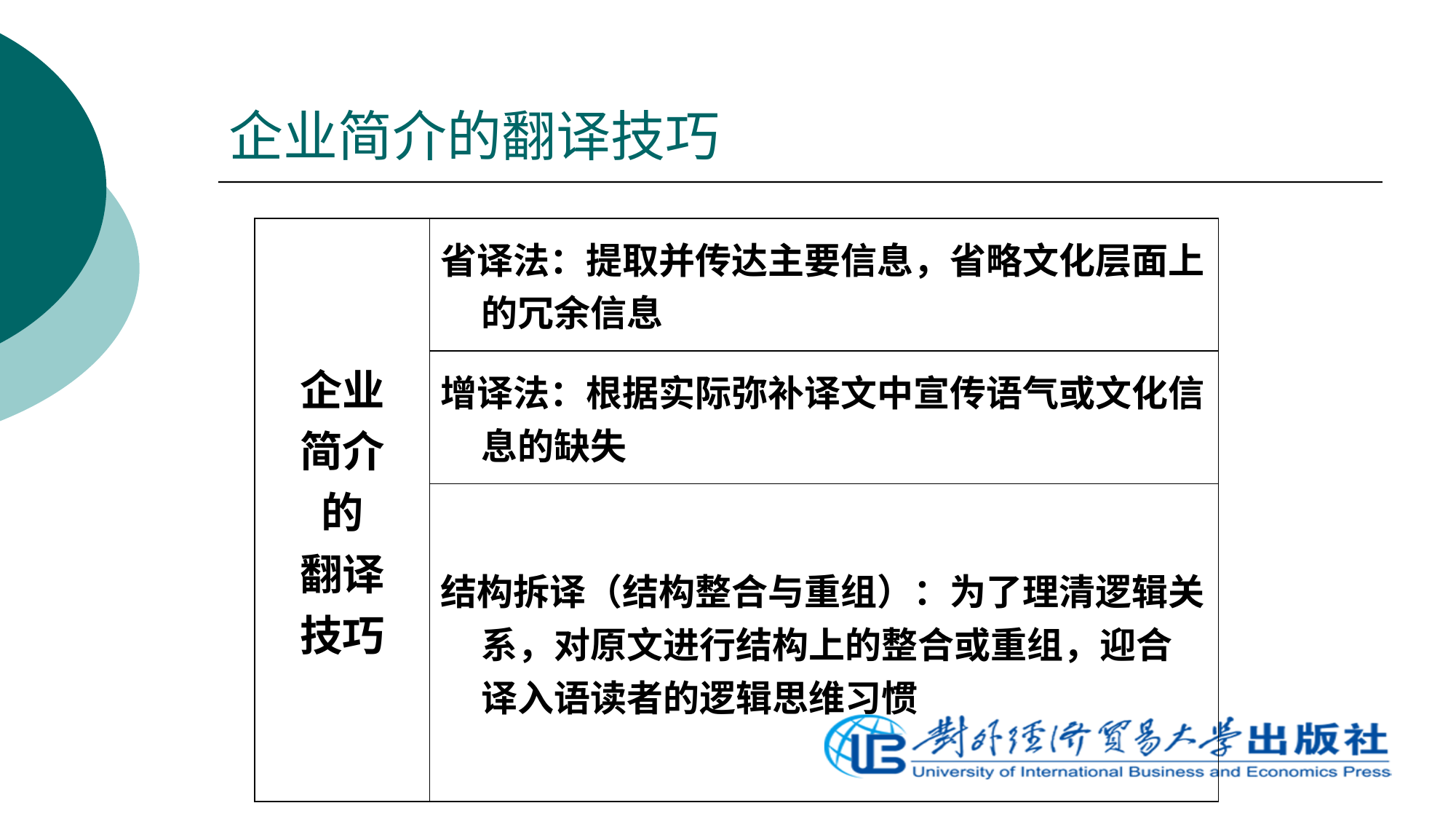

# 企业简介的翻译技巧
| 企业 简介 的 翻译 技巧 | 省译法：提取并传达主要信息，省略文化层面上的冗余信息 |
| --- | --- |
|  | 增译法：根据实际弥补译文中宣传语气或文化信息的缺失 |
|  | 结构拆译（结构整合与重组）：为了理清逻辑关系，对原文进行结构上的整合或重组，迎合译入语读者的逻辑思维习惯 |